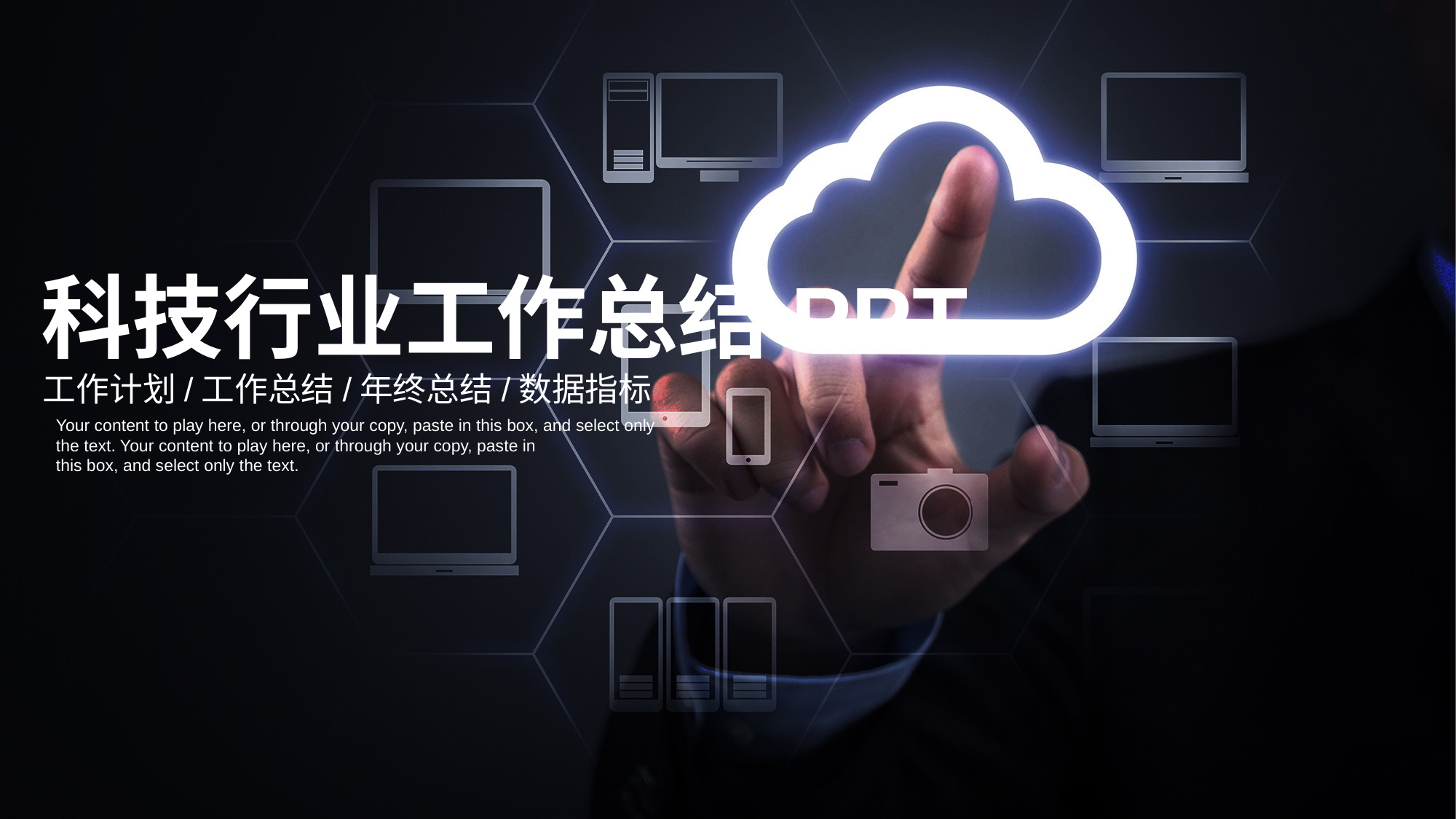

科技行业工作总结PPT
工作计划/工作总结/年终总结/数据指标
Your content to play here, or through your copy, paste in this box, and select only
the text. Your content to play here, or through your copy, paste in
this box, and select only the text.